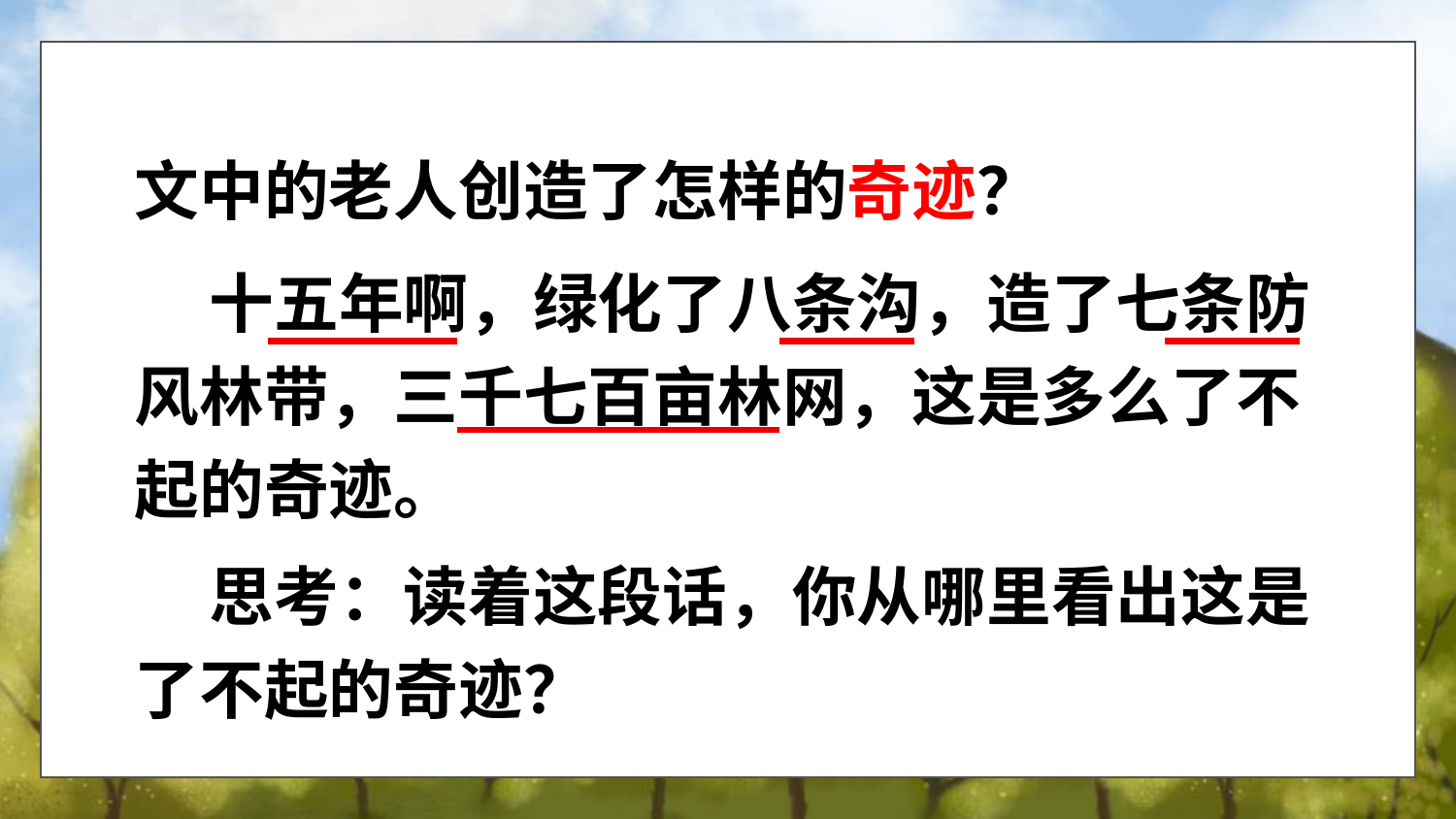

文中的老人创造了怎样的奇迹？
    十五年啊，绿化了八条沟，造了七条防风林带，三千七百亩林网，这是多么了不起的奇迹。
    思考：读着这段话，你从哪里看出这是了不起的奇迹？